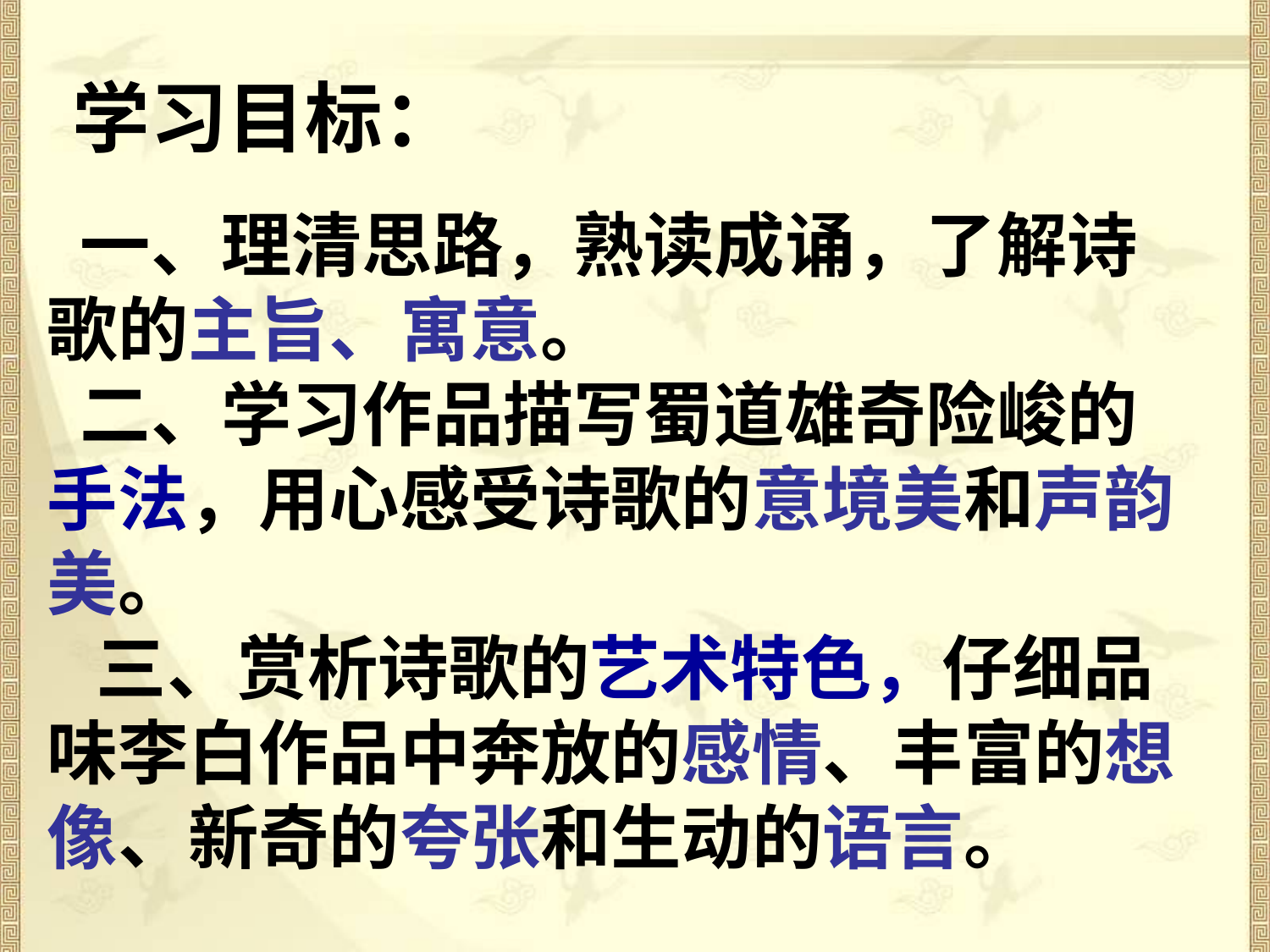

# 学习目标：

 一、理清思路，熟读成诵，了解诗歌的主旨、寓意。
 二、学习作品描写蜀道雄奇险峻的手法，用心感受诗歌的意境美和声韵美。
  三、赏析诗歌的艺术特色，仔细品味李白作品中奔放的感情、丰富的想像、新奇的夸张和生动的语言。